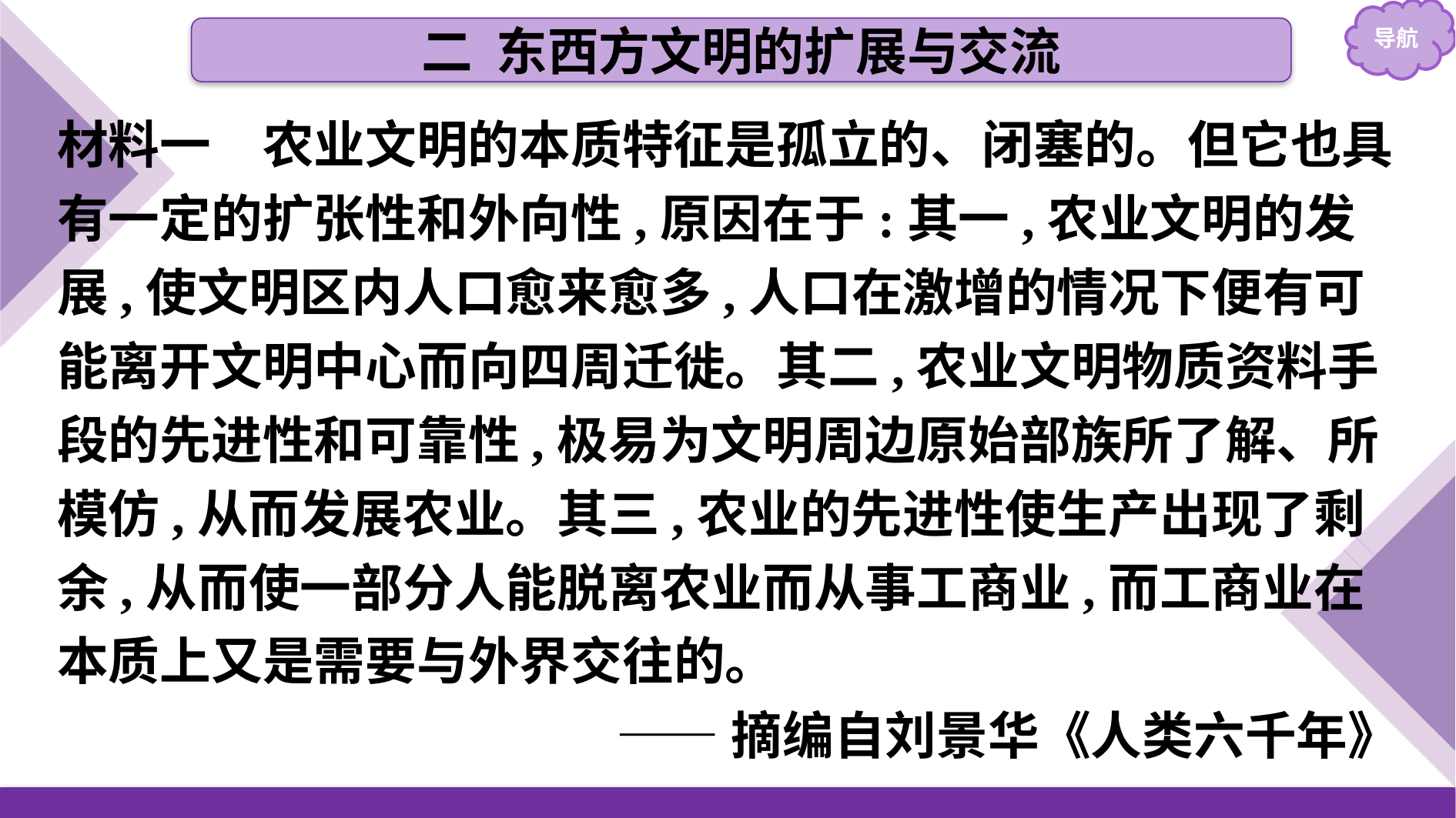

二  东西方文明的扩展与交流
材料一　农业文明的本质特征是孤立的、闭塞的。但它也具有一定的扩张性和外向性,原因在于:其一,农业文明的发展,使文明区内人口愈来愈多,人口在激增的情况下便有可能离开文明中心而向四周迁徙。其二,农业文明物质资料手段的先进性和可靠性,极易为文明周边原始部族所了解、所模仿,从而发展农业。其三,农业的先进性使生产出现了剩余,从而使一部分人能脱离农业而从事工商业,而工商业在本质上又是需要与外界交往的。
——摘编自刘景华《人类六千年》